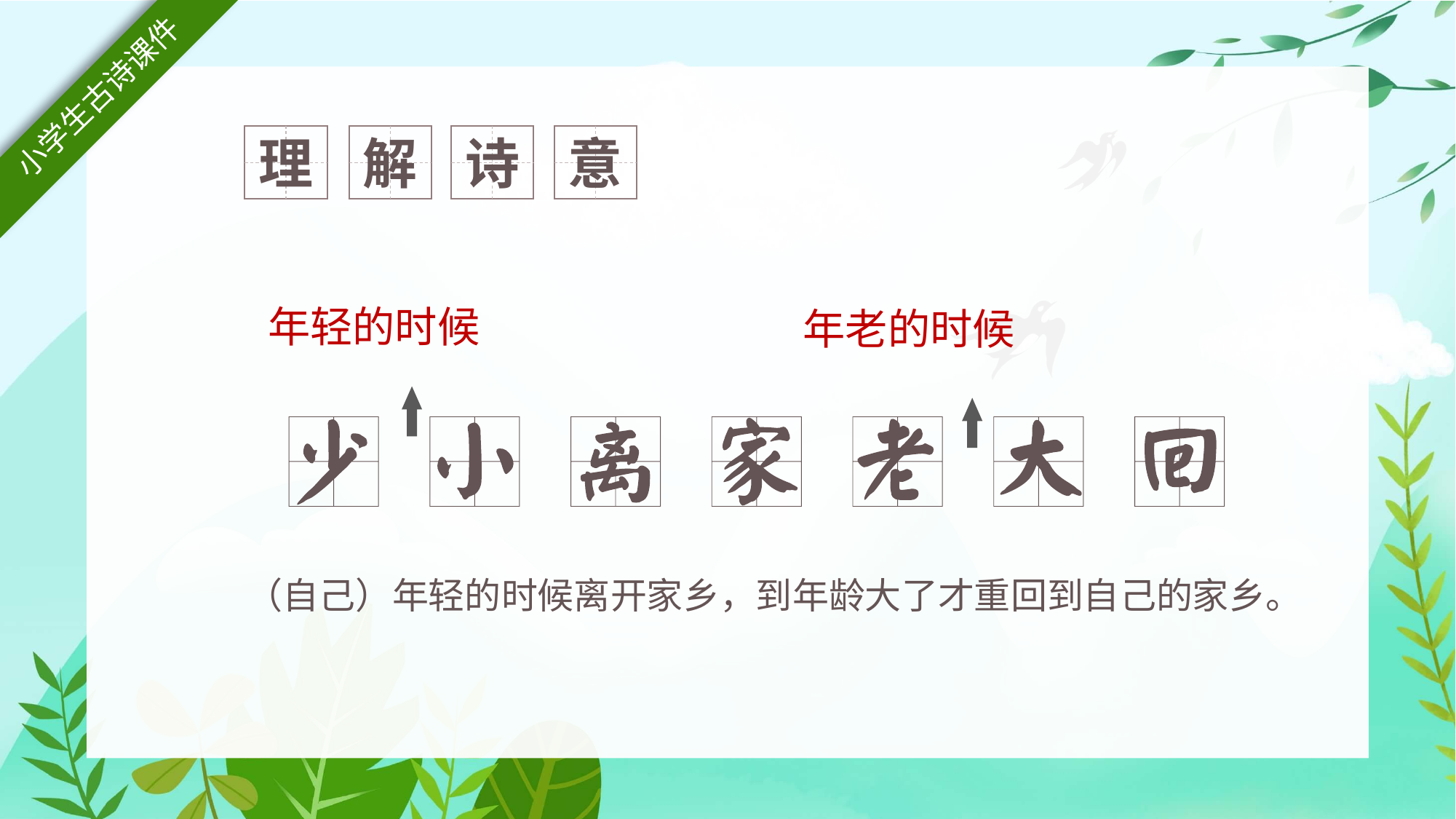

理

解

诗

意

年轻的时候
年老的时候

（自己）年轻的时候离开家乡，到年龄大了才重回到自己的家乡。